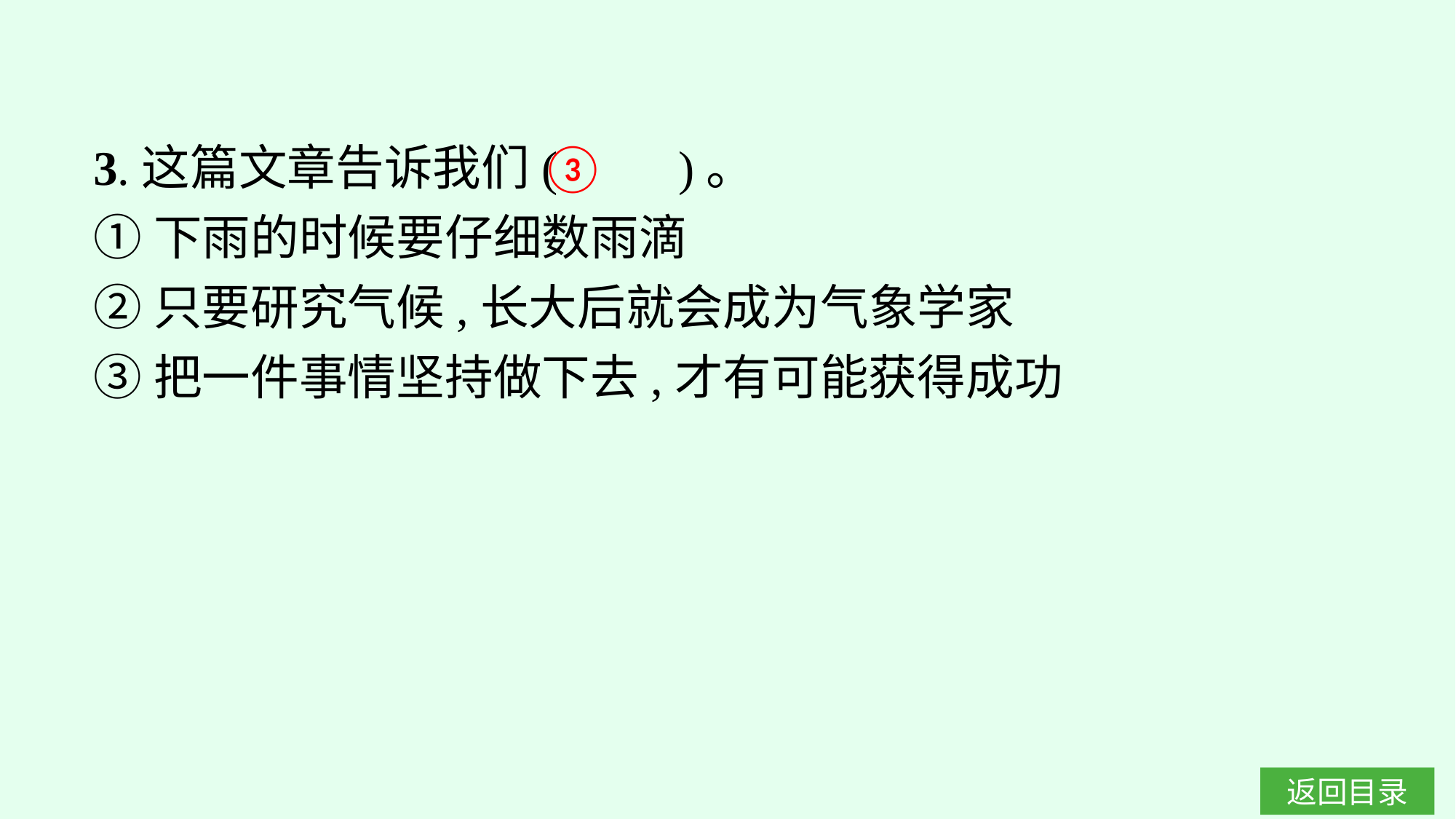

3.这篇文章告诉我们(　　)。
①下雨的时候要仔细数雨滴
②只要研究气候,长大后就会成为气象学家
③把一件事情坚持做下去,才有可能获得成功
③